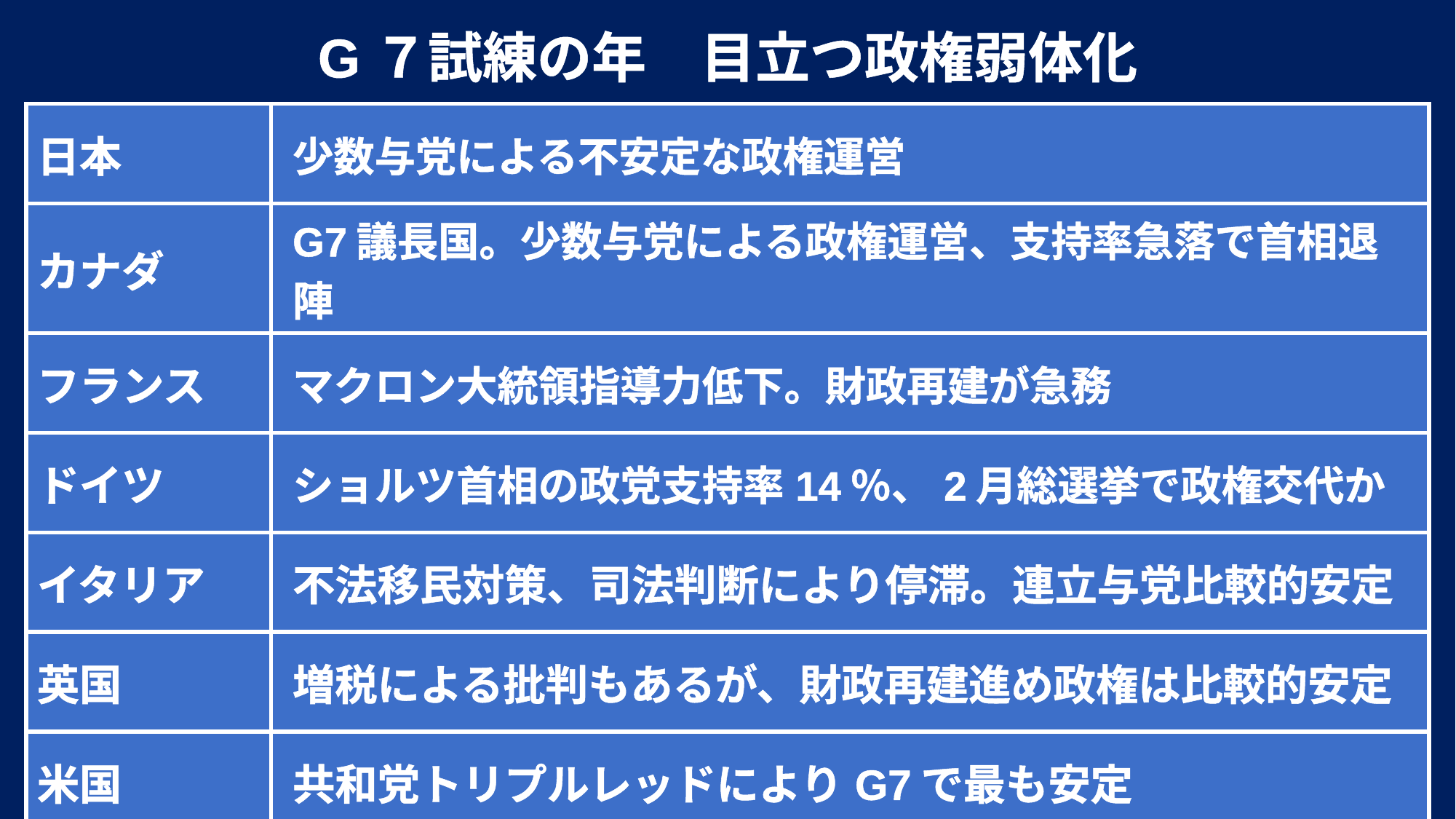

G７試練の年　目立つ政権弱体化
| 日本 | 少数与党による不安定な政権運営 |
| --- | --- |
| カナダ | G7議長国。少数与党による政権運営、支持率急落で首相退陣 |
| フランス | マクロン大統領指導力低下。財政再建が急務 |
| ドイツ | ショルツ首相の政党支持率14％、2月総選挙で政権交代か |
| イタリア | 不法移民対策、司法判断により停滞。連立与党比較的安定 |
| 英国 | 増税による批判もあるが、財政再建進め政権は比較的安定 |
| 米国 | 共和党トリプルレッドによりG7で最も安定 |